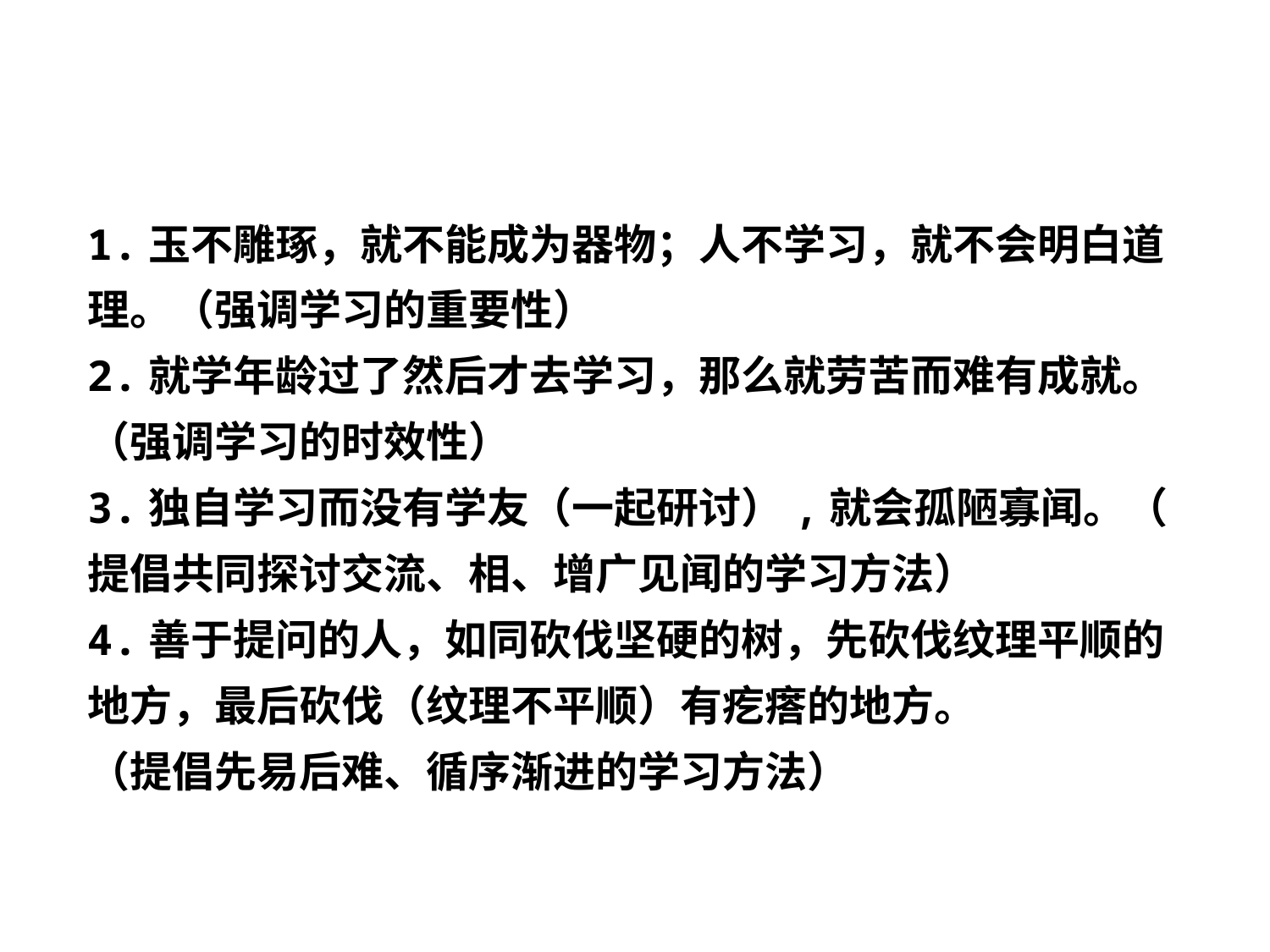

1.玉不雕琢，就不能成为器物；人不学习，就不会明白道理。（强调学习的重要性）
2.就学年龄过了然后才去学习，那么就劳苦而难有成就。（强调学习的时效性）
3.独自学习而没有学友（一起研讨）,就会孤陋寡闻。（ 提倡共同探讨交流、相、增广见闻的学习方法）
4.善于提问的人，如同砍伐坚硬的树，先砍伐纹理平顺的地方，最后砍伐（纹理不平顺）有疙瘩的地方。
（提倡先易后难、循序渐进的学习方法）